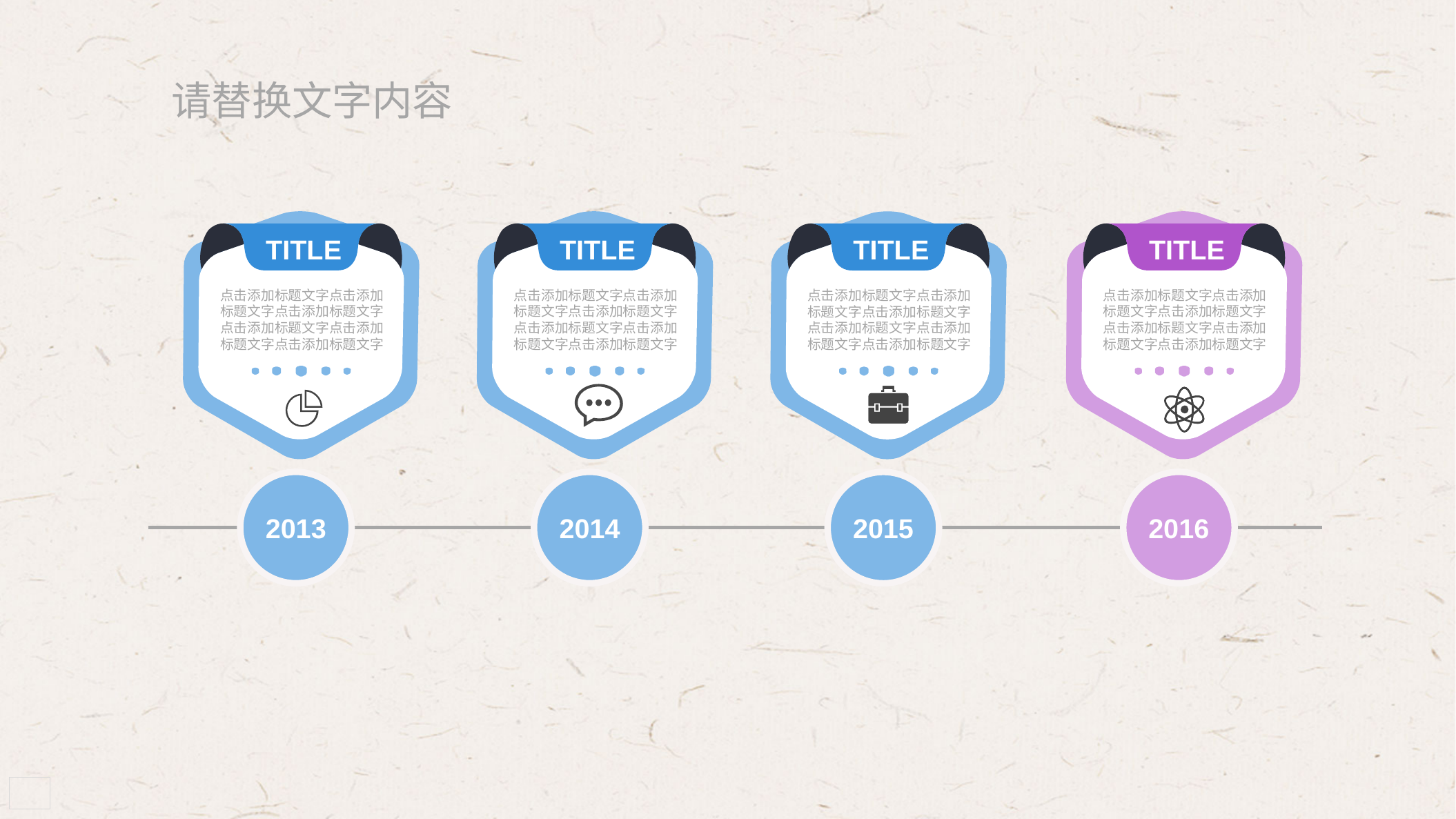

请替换文字内容

TITLE
TITLE
TITLE
TITLE
点击添加标题文字点击添加标题文字点击添加标题文字点击添加标题文字点击添加标题文字点击添加标题文字
点击添加标题文字点击添加标题文字点击添加标题文字点击添加标题文字点击添加标题文字点击添加标题文字
点击添加标题文字点击添加标题文字点击添加标题文字点击添加标题文字点击添加标题文字点击添加标题文字
点击添加标题文字点击添加标题文字点击添加标题文字点击添加标题文字点击添加标题文字点击添加标题文字

2013
2014
2016
2015
11